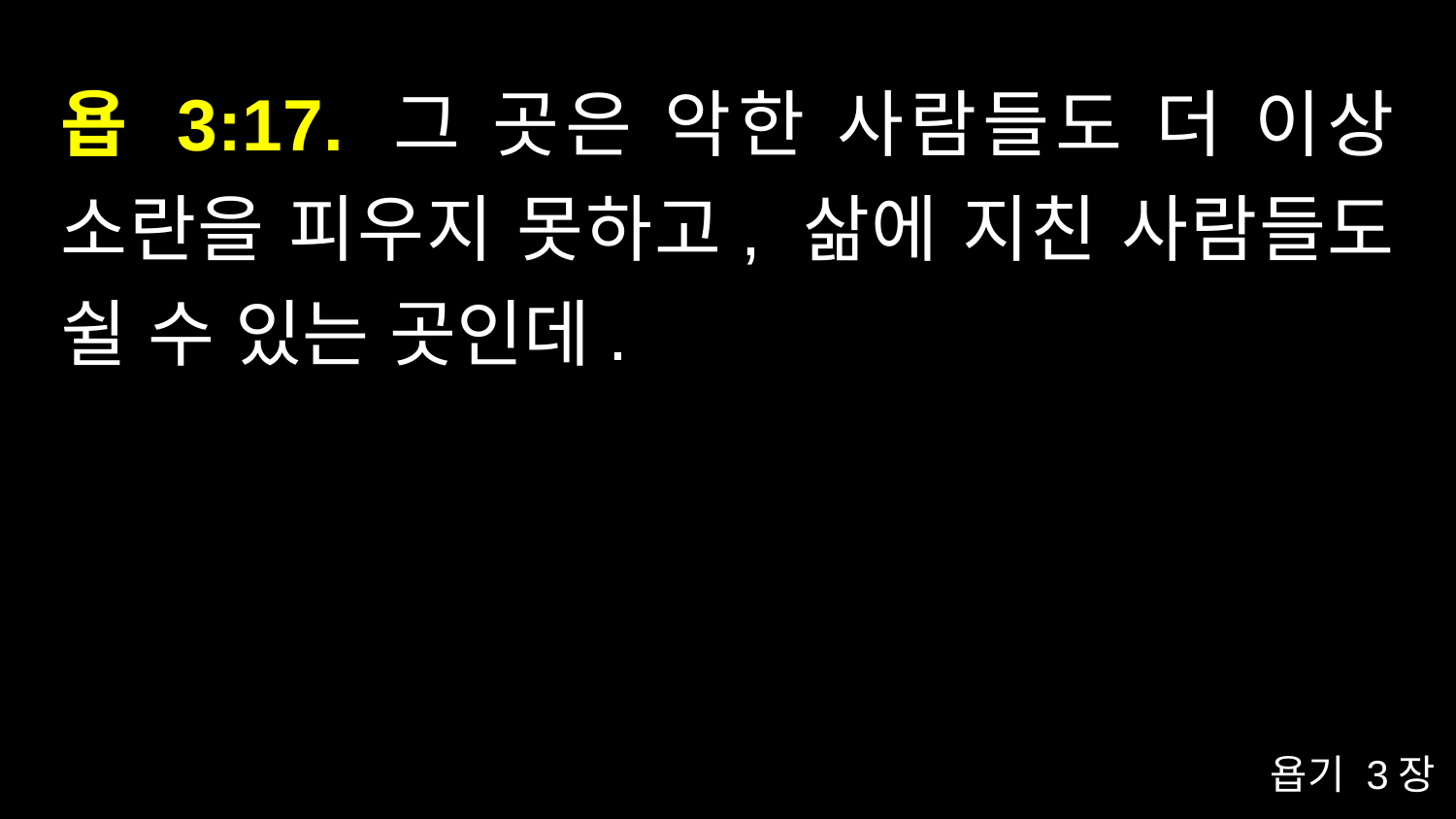

# 욥 3:17. 그 곳은 악한 사람들도 더 이상 소란을 피우지 못하고, 삶에 지친 사람들도 쉴 수 있는 곳인데.
욥기 3장